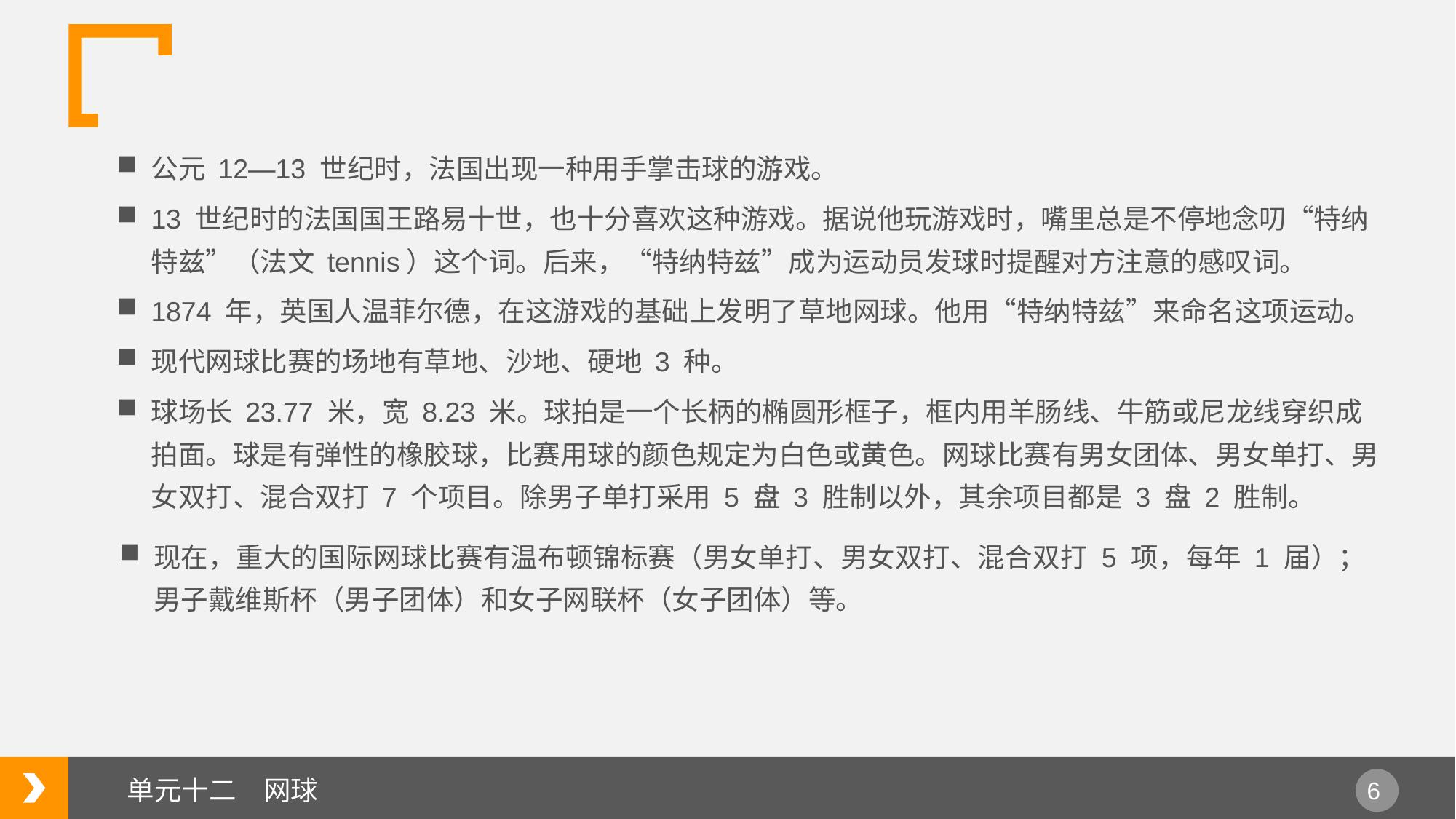

公元 12—13 世纪时，法国出现一种用手掌击球的游戏。
13 世纪时的法国国王路易十世，也十分喜欢这种游戏。据说他玩游戏时，嘴里总是不停地念叨“特纳特兹”（法文 tennis）这个词。后来，“特纳特兹”成为运动员发球时提醒对方注意的感叹词。
1874 年，英国人温菲尔德，在这游戏的基础上发明了草地网球。他用“特纳特兹”来命名这项运动。
现代网球比赛的场地有草地、沙地、硬地 3 种。
球场长 23.77 米，宽 8.23 米。球拍是一个长柄的椭圆形框子，框内用羊肠线、牛筋或尼龙线穿织成拍面。球是有弹性的橡胶球，比赛用球的颜色规定为白色或黄色。网球比赛有男女团体、男女单打、男女双打、混合双打 7 个项目。除男子单打采用 5 盘 3 胜制以外，其余项目都是 3 盘 2 胜制。
现在，重大的国际网球比赛有温布顿锦标赛（男女单打、男女双打、混合双打 5 项，每年 1 届）；男子戴维斯杯（男子团体）和女子网联杯（女子团体）等。
单元十二　网球